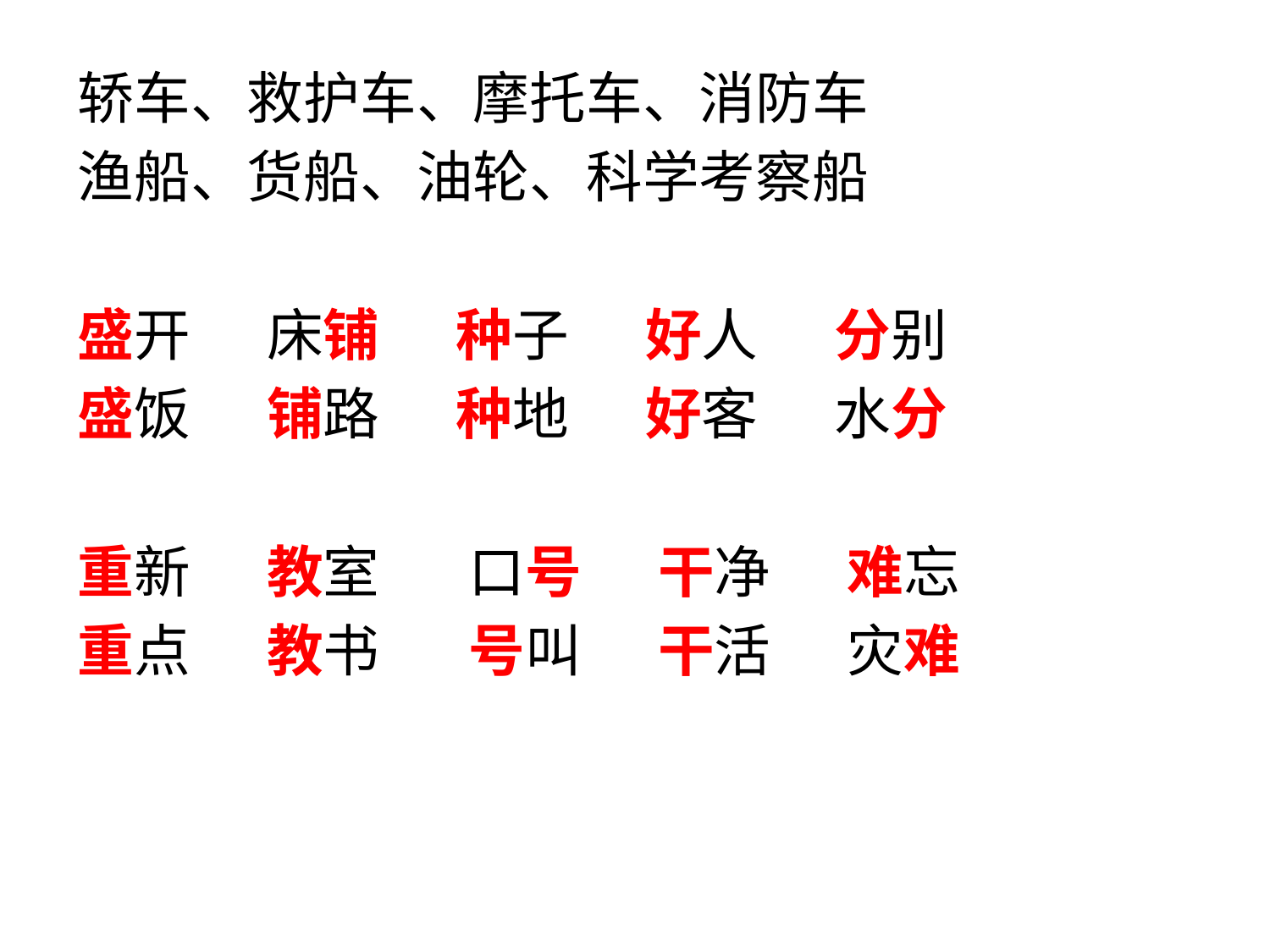

轿车、救护车、摩托车、消防车
渔船、货船、油轮、科学考察船

盛开      床铺      种子      好人      分别
盛饭      铺路      种地      好客      水分

重新      教室       口号      干净      难忘
重点      教书       号叫      干活      灾难